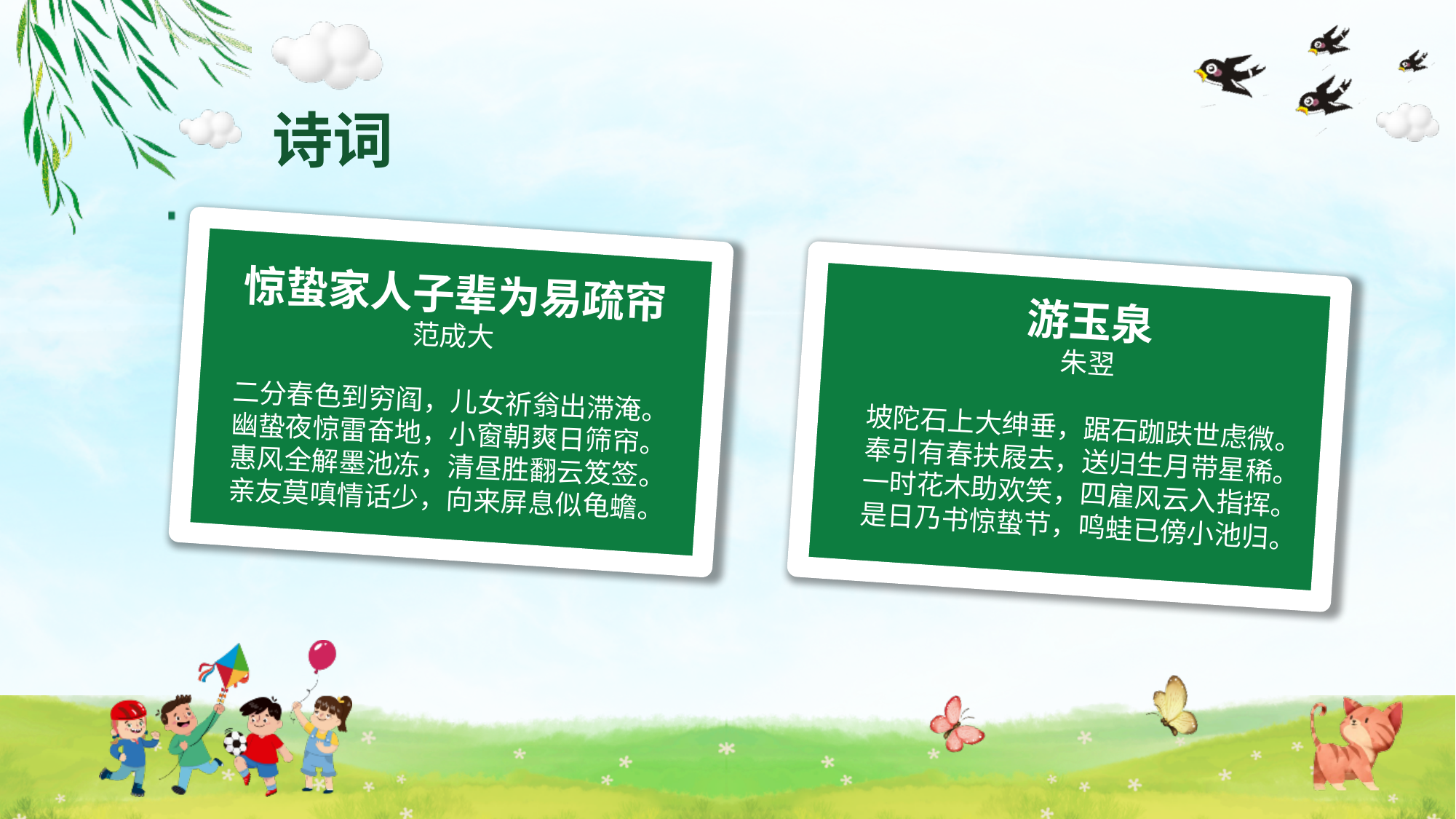

诗词

惊蛰家人子辈为易疏帘
范成大

二分春色到穷阎，儿女祈翁出滞淹。
幽蛰夜惊雷奋地，小窗朝爽日筛帘。
惠风全解墨池冻，清昼胜翻云笈签。
亲友莫嗔情话少，向来屏息似龟蟾。

游玉泉
朱翌

坡陀石上大绅垂，踞石跏趺世虑微。
奉引有春扶屐去，送归生月带星稀。
一时花木助欢笑，四雇风云入指挥。
是日乃书惊蛰节，鸣蛙已傍小池归。